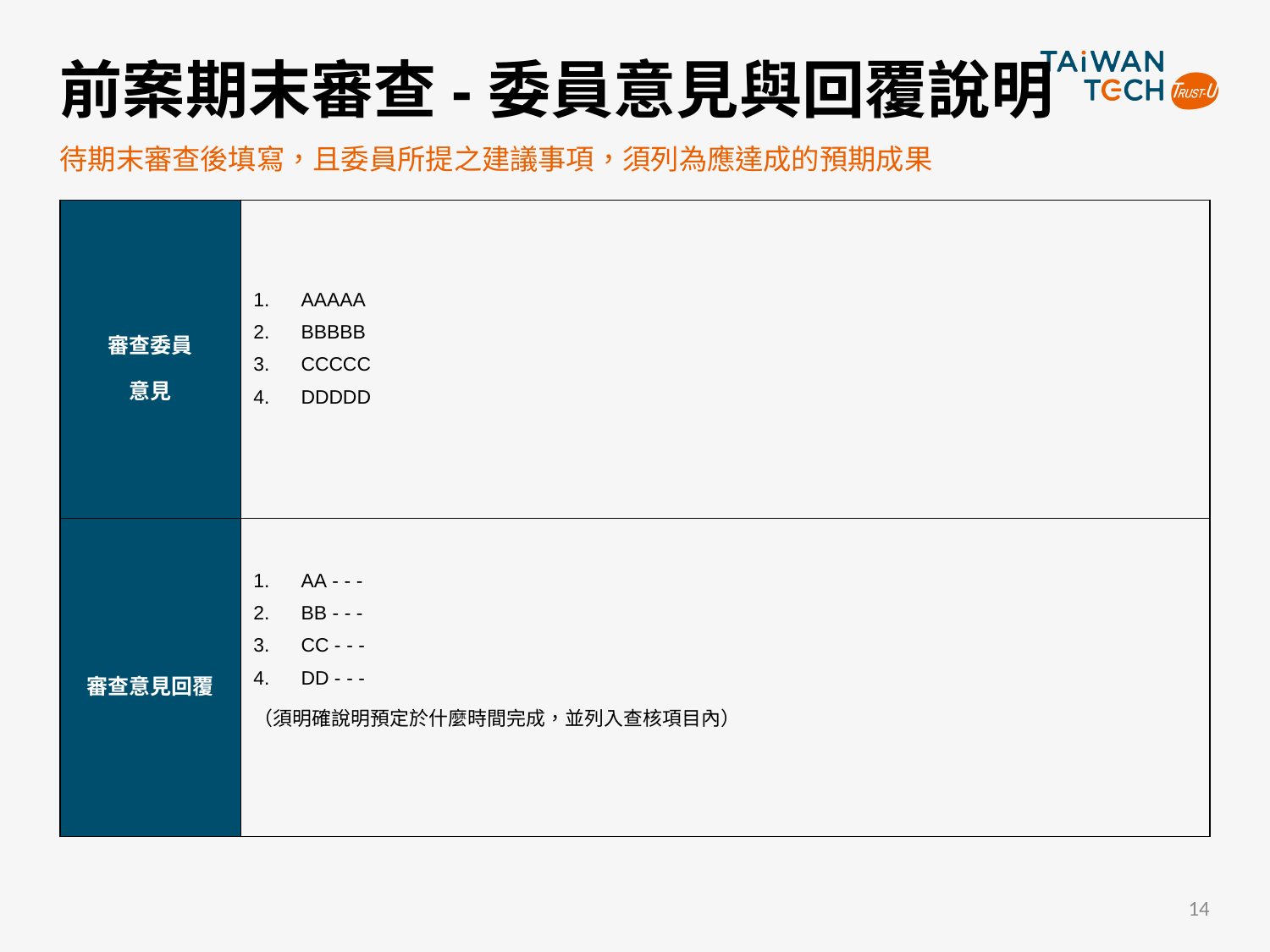

# 前案期末審查-委員意見與回覆說明
待期末審查後填寫，且委員所提之建議事項，須列為應達成的預期成果
| 審查委員 意見 | AAAAA BBBBB CCCCC DDDDD |
| --- | --- |
| 審查意見回覆 | AA - - - BB - - - CC - - - DD - - - （須明確說明預定於什麼時間完成，並列入查核項目內） |
14